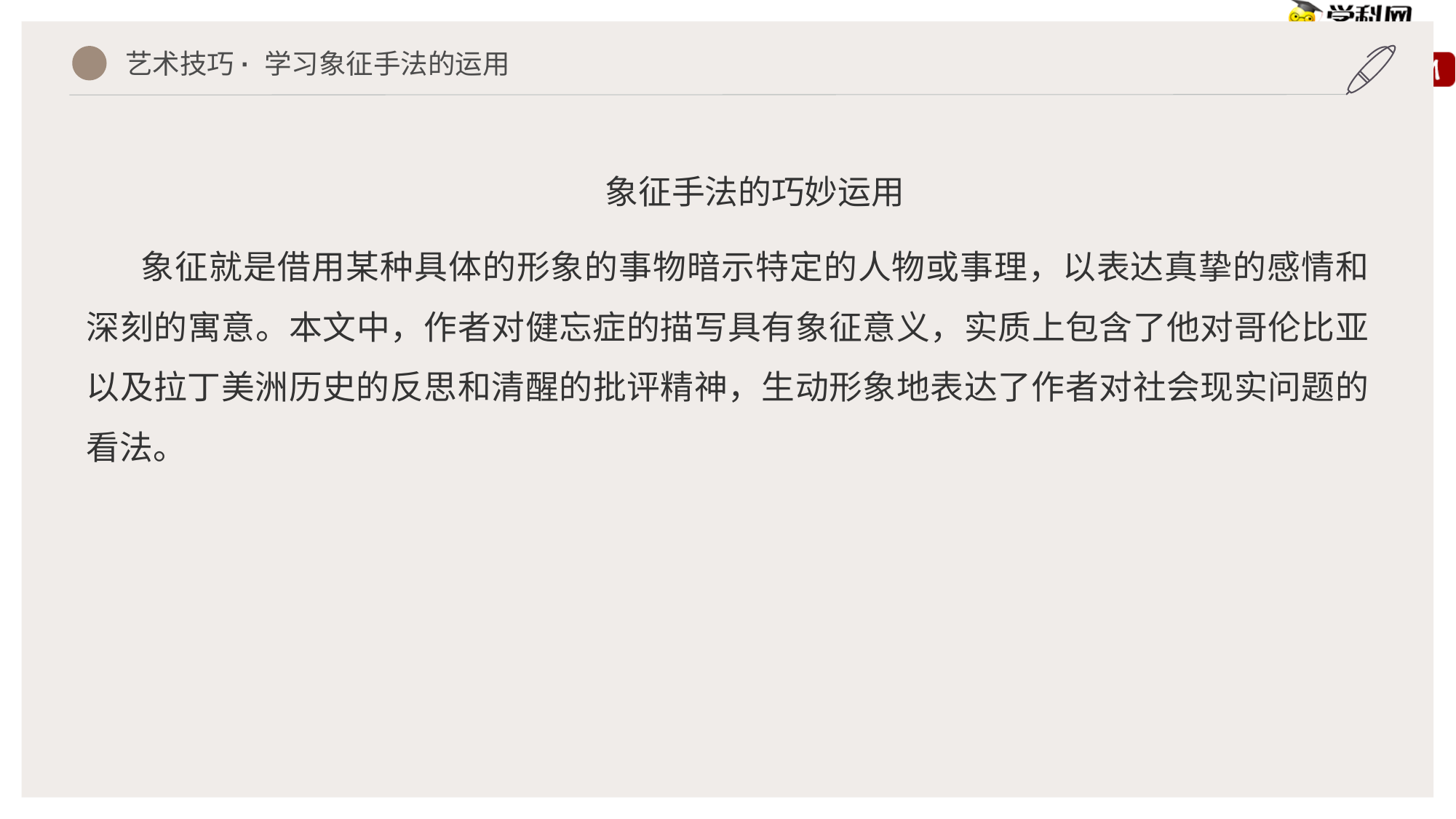

艺术技巧· 学习象征手法的运用

象征手法的巧妙运用
象征就是借用某种具体的形象的事物暗示特定的人物或事理，以表达真挚的感情和深刻的寓意。本文中，作者对健忘症的描写具有象征意义，实质上包含了他对哥伦比亚以及拉丁美洲历史的反思和清醒的批评精神，生动形象地表达了作者对社会现实问题的看法。